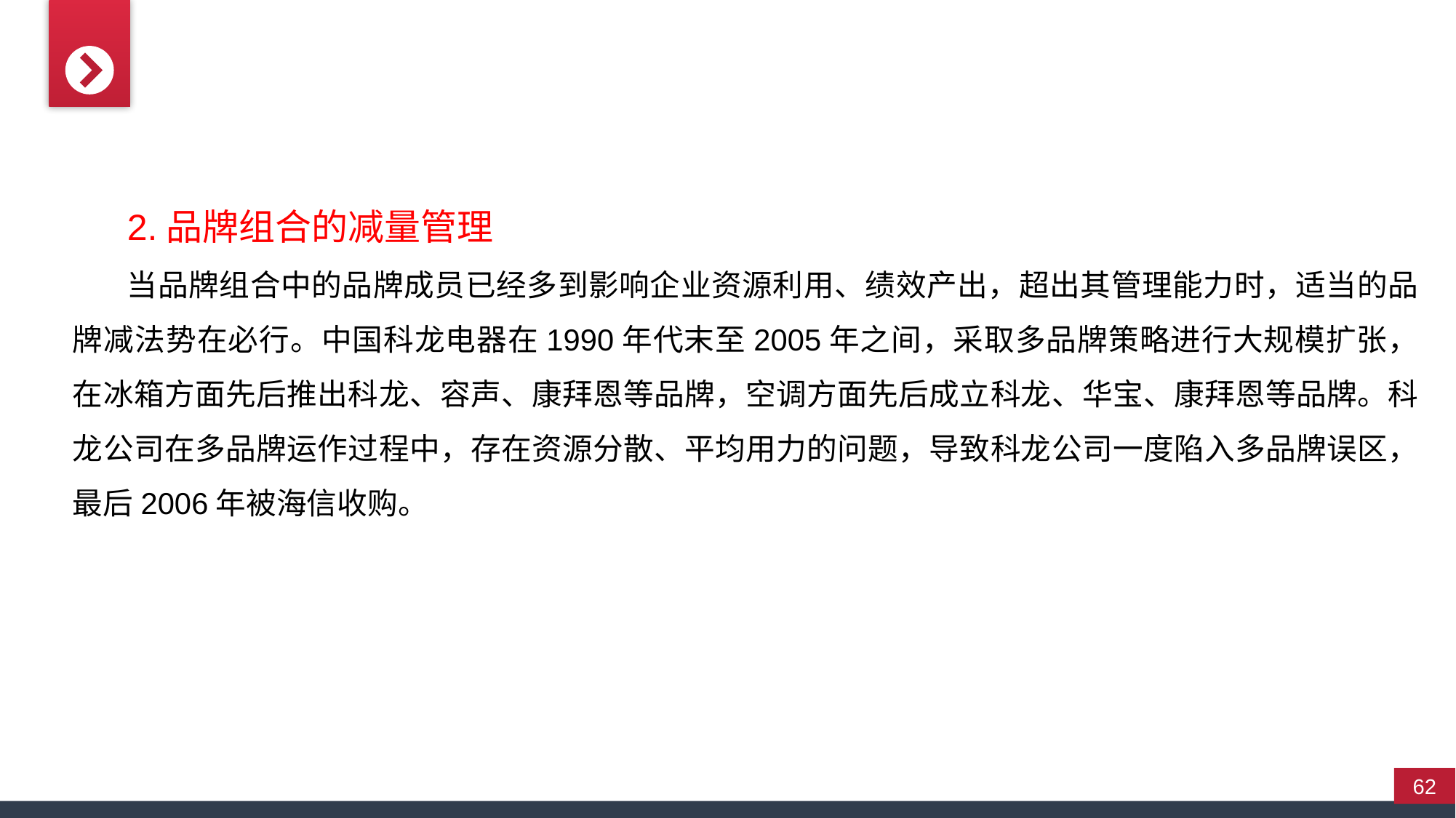

2.品牌组合的减量管理
当品牌组合中的品牌成员已经多到影响企业资源利用、绩效产出，超出其管理能力时，适当的品牌减法势在必行。中国科龙电器在1990年代末至2005年之间，采取多品牌策略进行大规模扩张，在冰箱方面先后推出科龙、容声、康拜恩等品牌，空调方面先后成立科龙、华宝、康拜恩等品牌。科龙公司在多品牌运作过程中，存在资源分散、平均用力的问题，导致科龙公司一度陷入多品牌误区，最后2006年被海信收购。